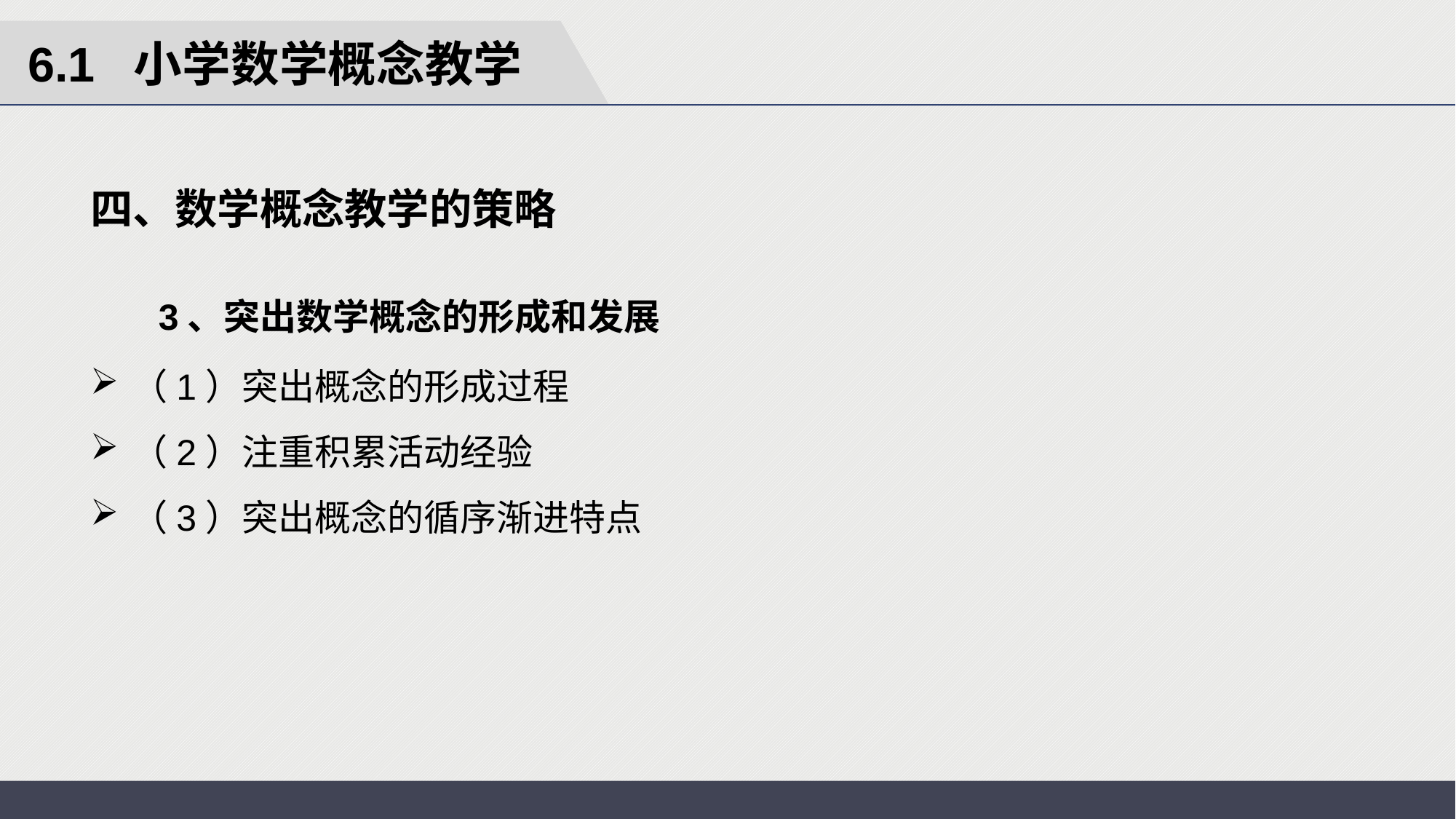

6.1  小学数学概念教学
四、数学概念教学的策略
     3、突出数学概念的形成和发展
（1）突出概念的形成过程
（2）注重积累活动经验
（3）突出概念的循序渐进特点